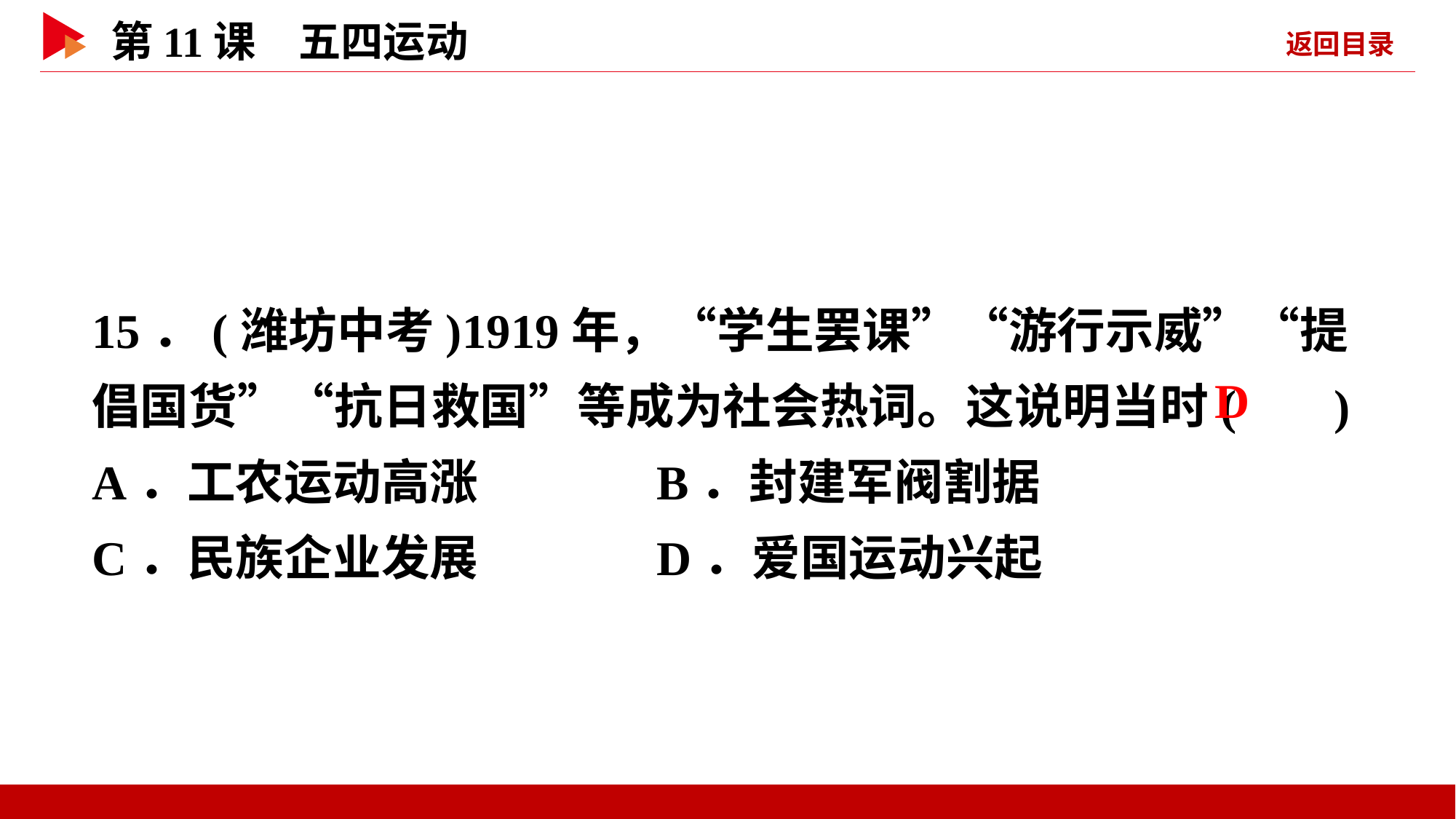

15．(潍坊中考)1919年，“学生罢课”“游行示威”“提倡国货”“抗日救国”等成为社会热词。这说明当时(        )
A．工农运动高涨               B．封建军阀割据
C．民族企业发展               D．爱国运动兴起
   D